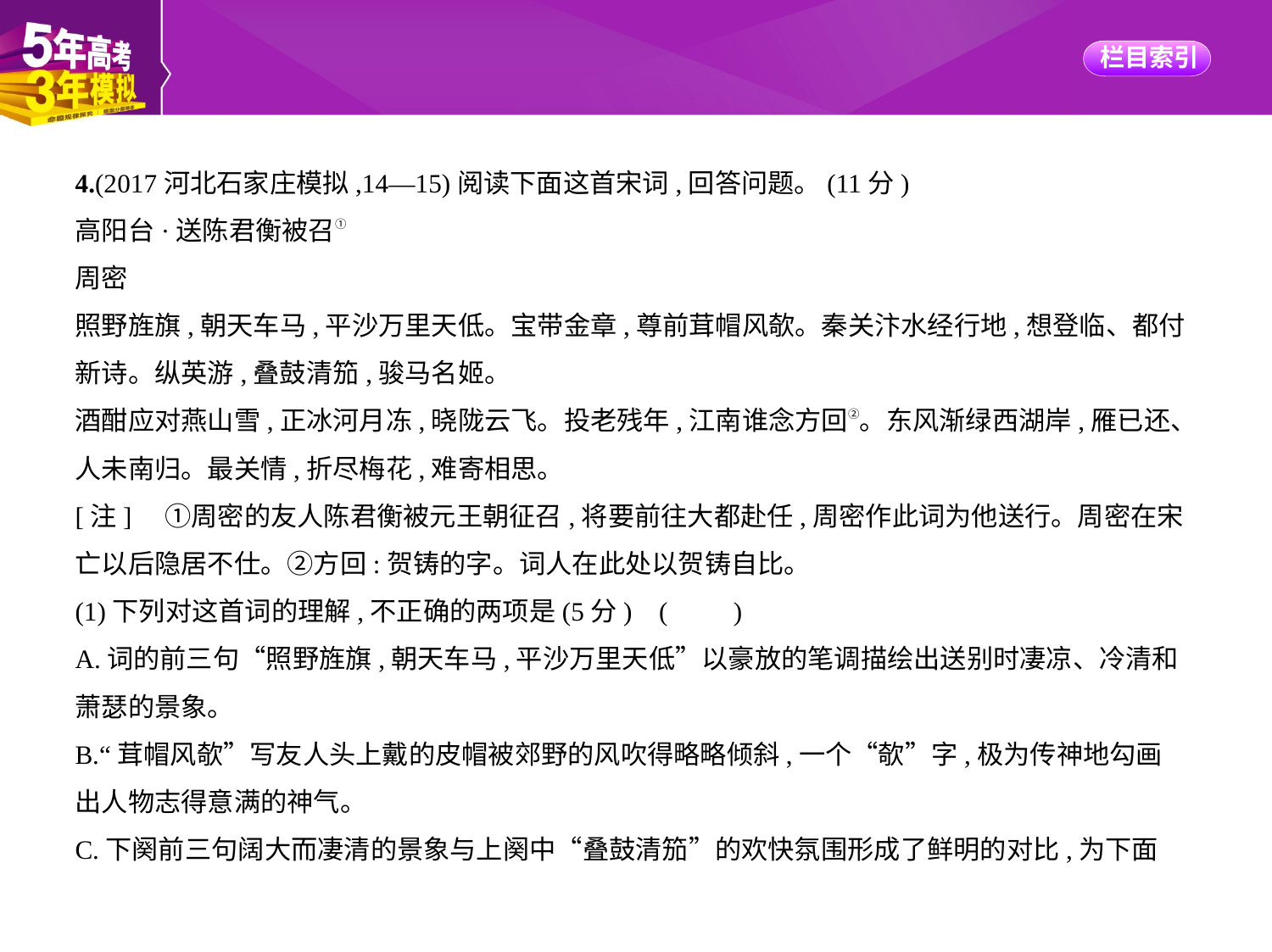

4.(2017河北石家庄模拟,14—15)阅读下面这首宋词,回答问题。(11分)
高阳台·送陈君衡被召①
周密
照野旌旗,朝天车马,平沙万里天低。宝带金章,尊前茸帽风欹。秦关汴水经行地,想登临、都付
新诗。纵英游,叠鼓清笳,骏马名姬。
酒酣应对燕山雪,正冰河月冻,晓陇云飞。投老残年,江南谁念方回②。东风渐绿西湖岸,雁已还、
人未南归。最关情,折尽梅花,难寄相思。
[注]　①周密的友人陈君衡被元王朝征召,将要前往大都赴任,周密作此词为他送行。周密在宋
亡以后隐居不仕。②方回:贺铸的字。词人在此处以贺铸自比。
(1)下列对这首词的理解,不正确的两项是(5分) (　　)
A.词的前三句“照野旌旗,朝天车马,平沙万里天低”以豪放的笔调描绘出送别时凄凉、冷清和
萧瑟的景象。
B.“茸帽风欹”写友人头上戴的皮帽被郊野的风吹得略略倾斜,一个“欹”字,极为传神地勾画
出人物志得意满的神气。
C.下阕前三句阔大而凄清的景象与上阕中“叠鼓清笳”的欢快氛围形成了鲜明的对比,为下面